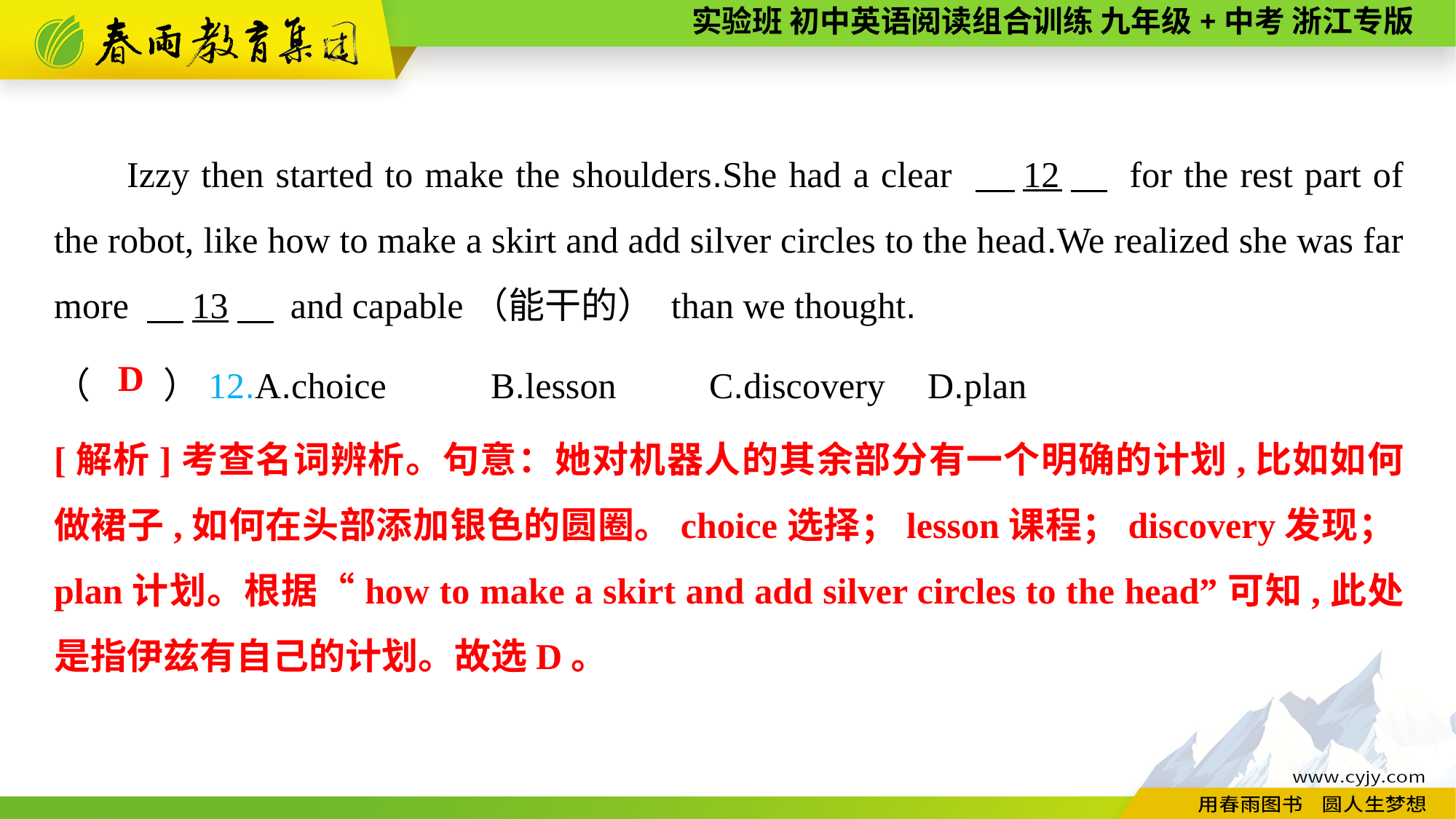

Izzy then started to make the shoulders.She had a clear 　12　 for the rest part of the robot, like how to make a skirt and add silver circles to the head.We realized she was far more 　13　 and capable（能干的） than we thought.
（　　）12.A.choice	B.lesson	C.discovery	D.plan
D
[解析]考查名词辨析。句意：她对机器人的其余部分有一个明确的计划,比如如何做裙子,如何在头部添加银色的圆圈。choice选择；lesson课程；discovery发现；plan计划。根据“how to make a skirt and add silver circles to the head”可知,此处是指伊兹有自己的计划。故选D。